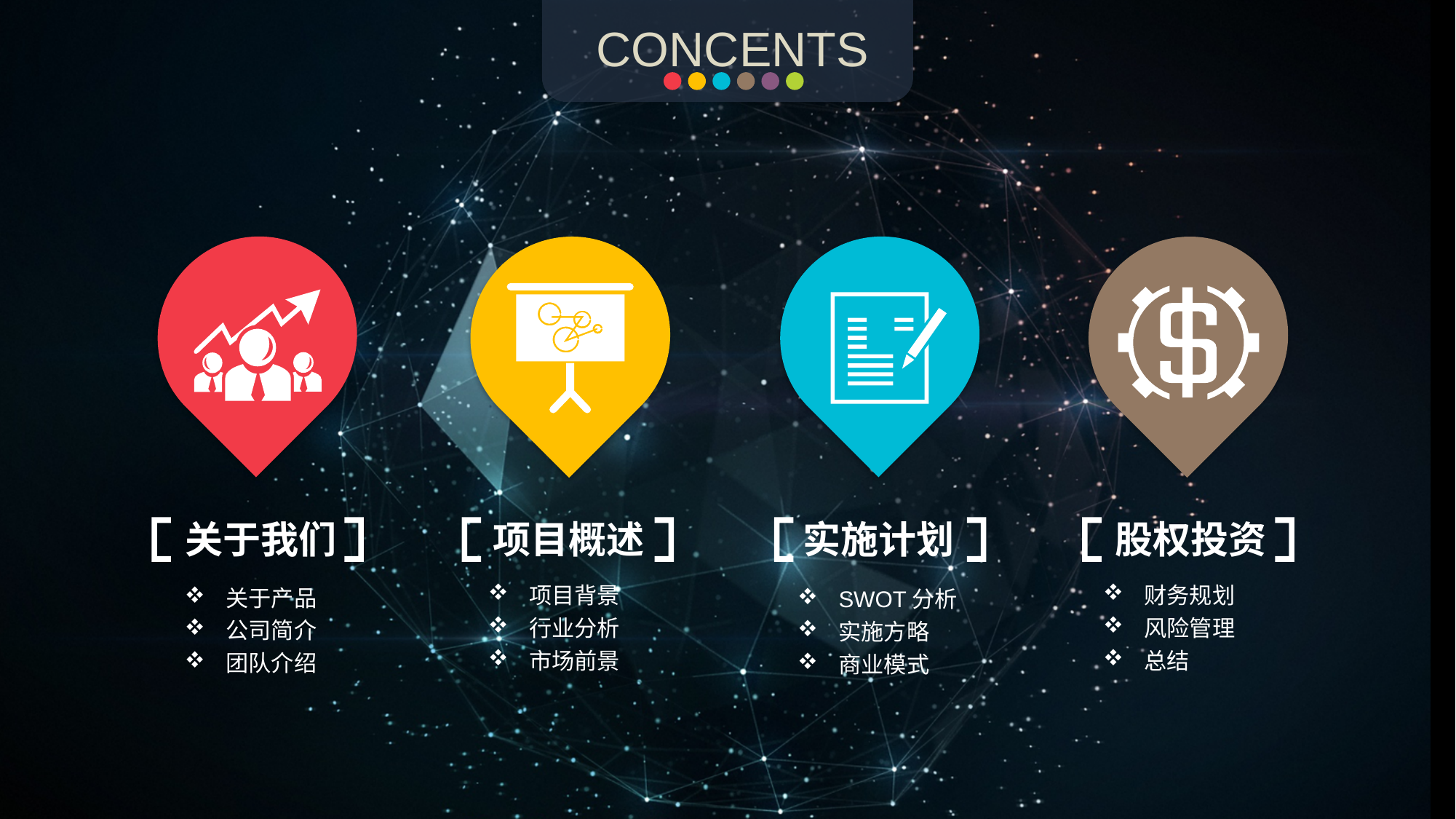

CONCENTS

实施计划

SWOT分析
实施方略
商业模式

关于我们

关于产品
公司简介
团队介绍

项目概述

项目背景
行业分析
市场前景

股权投资

财务规划
风险管理
总结